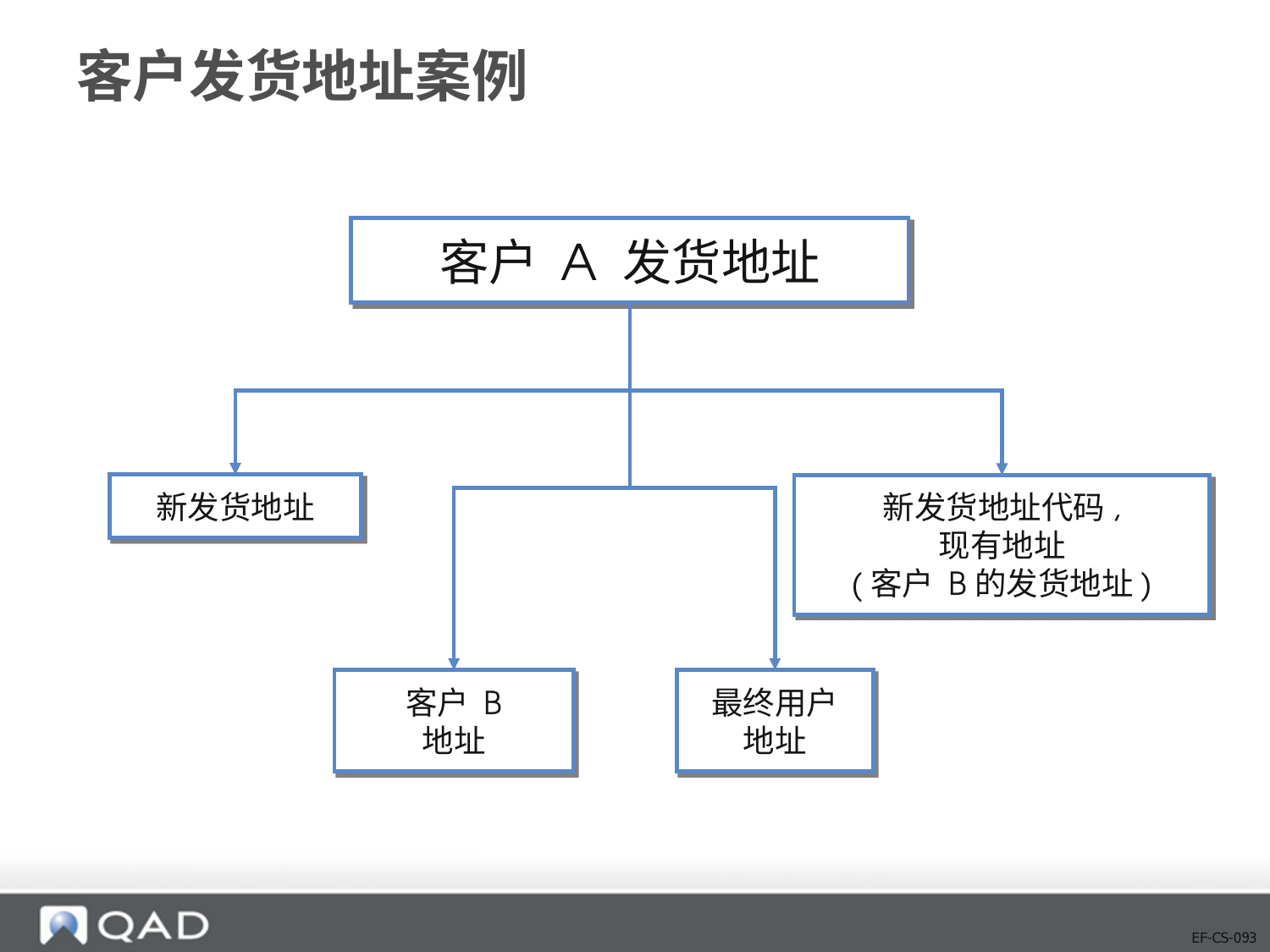

# 客户发货地址案例
客户 A 发货地址
新发货地址
新发货地址代码,
现有地址
(客户 B的发货地址)
客户 B
地址
最终用户
地址
EF-CS-093